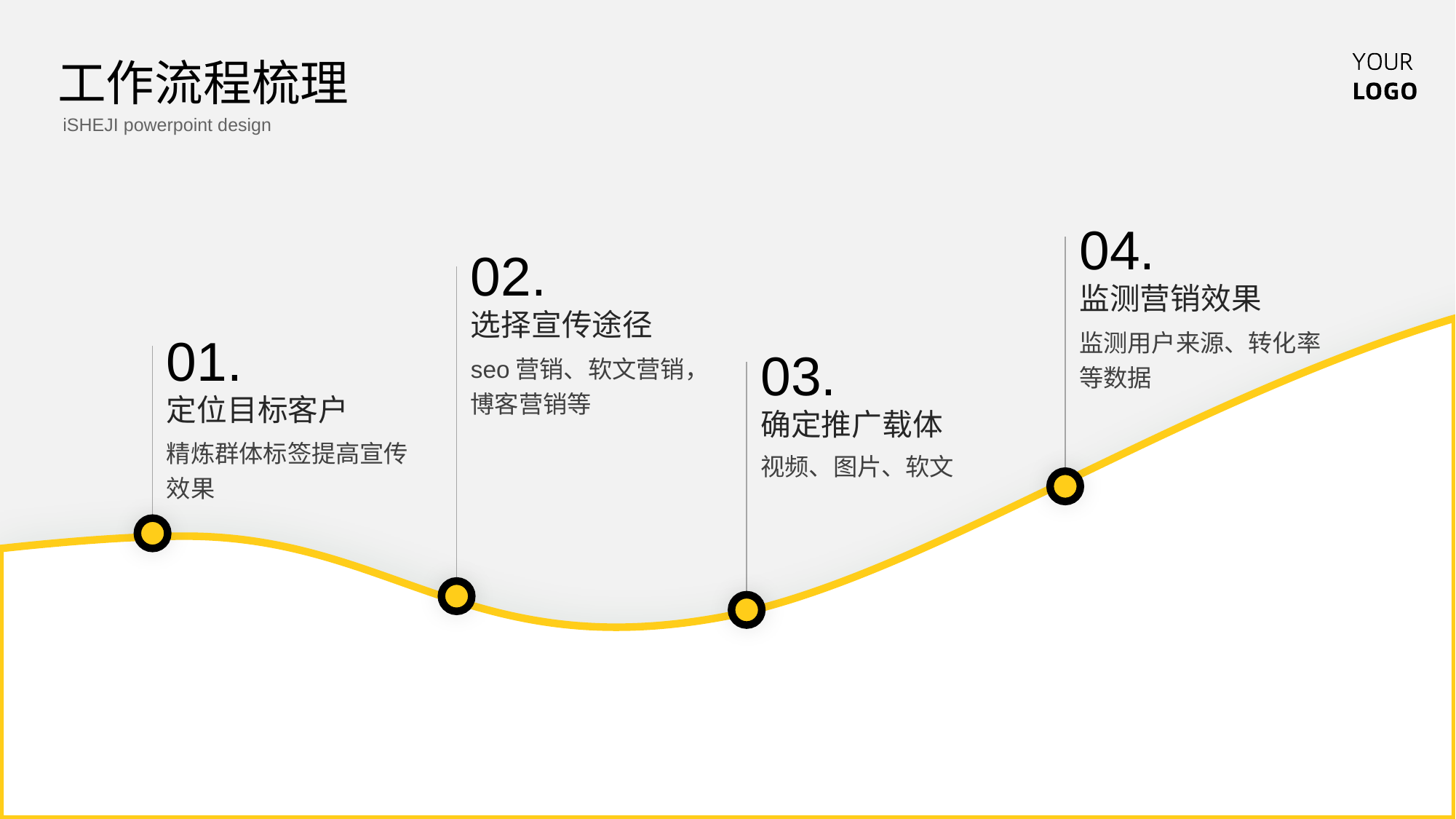

工作流程梳理

iSHEJI powerpoint design
04.
02.
监测营销效果
选择宣传途径
01.

03.
监测用户来源、转化率等数据
seo营销、软文营销，博客营销等
定位目标客户
确定推广载体
精炼群体标签提高宣传效果
视频、图片、软文